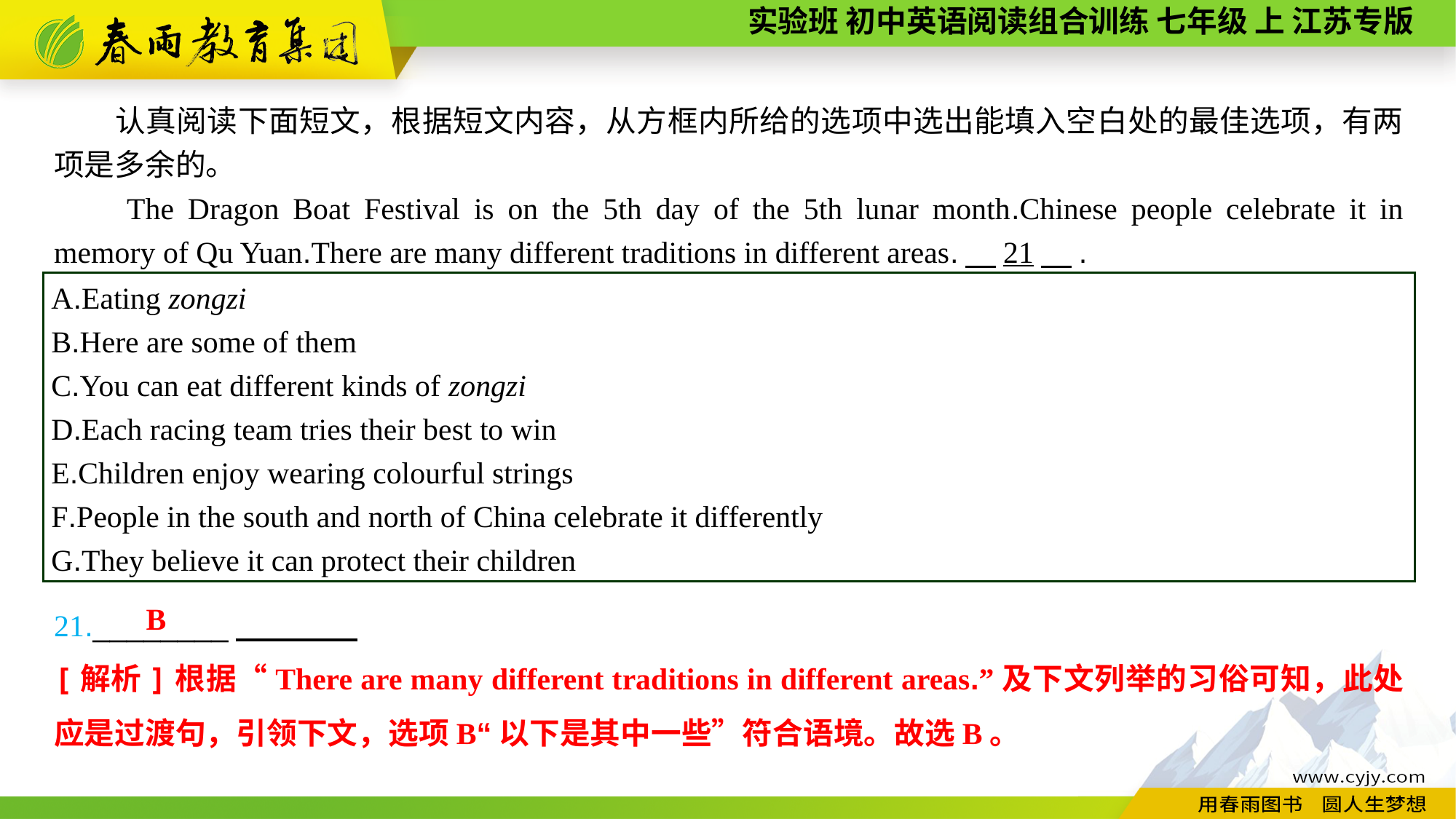

认真阅读下面短文，根据短文内容，从方框内所给的选项中选出能填入空白处的最佳选项，有两项是多余的。
The Dragon Boat Festival is on the 5th day of the 5th lunar month.Chinese people celebrate it in memory of Qu Yuan.There are many different traditions in different areas.　21　.
A.Eating zongzi
B.Here are some of them
C.You can eat different kinds of zongzi
D.Each racing team tries their best to win
E.Children enjoy wearing colourful strings
F.People in the south and north of China celebrate it differently
G.They believe it can protect their children

21.________
B
[解析]根据“There are many different traditions in different areas.”及下文列举的习俗可知，此处应是过渡句，引领下文，选项B“以下是其中一些”符合语境。故选B。